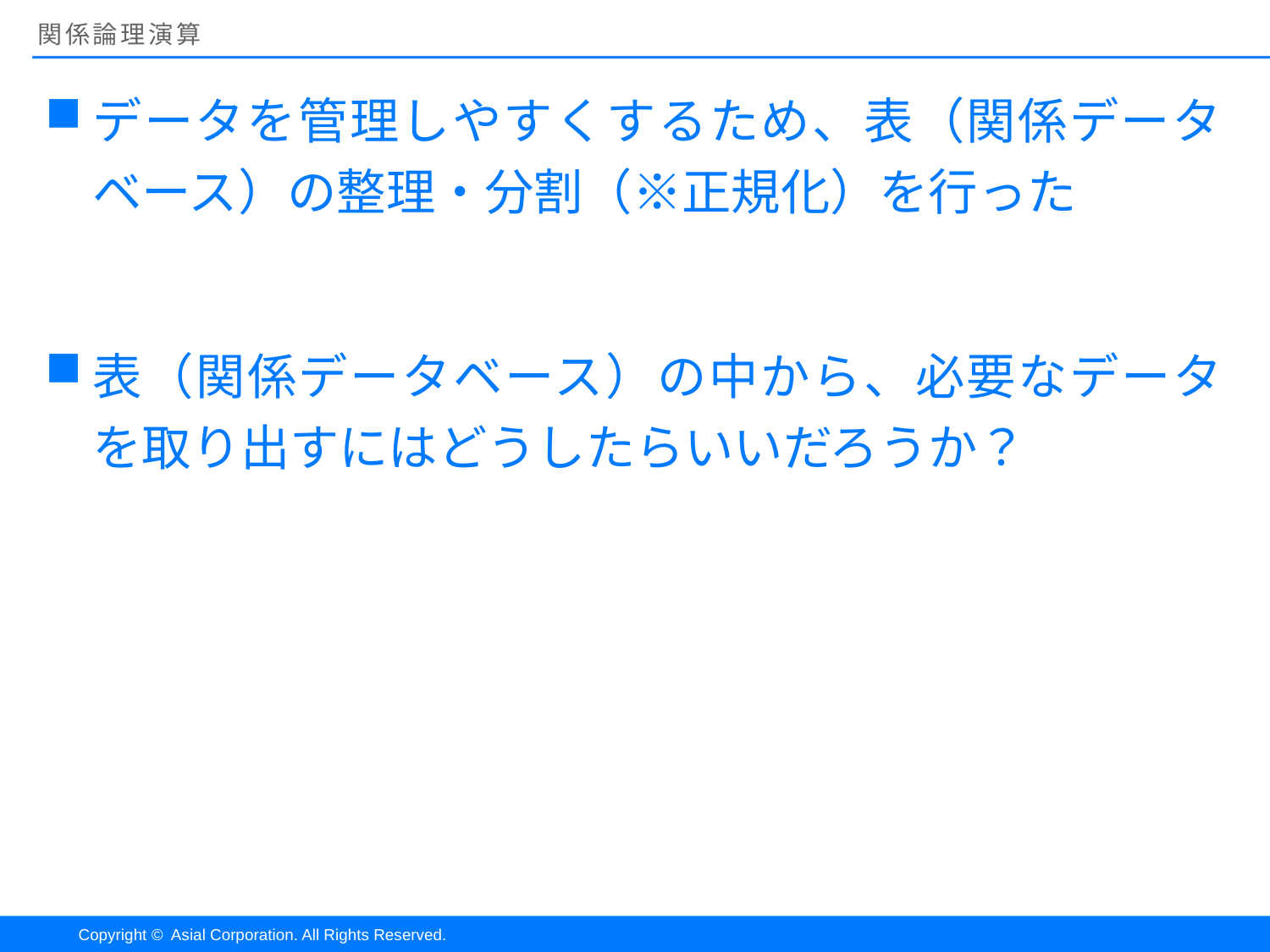

# 関係論理演算

データを管理しやすくするため、表（関係データベース）の整理・分割（※正規化）を行った

表（関係データベース）の中から、必要なデータを取り出すにはどうしたらいいだろうか？